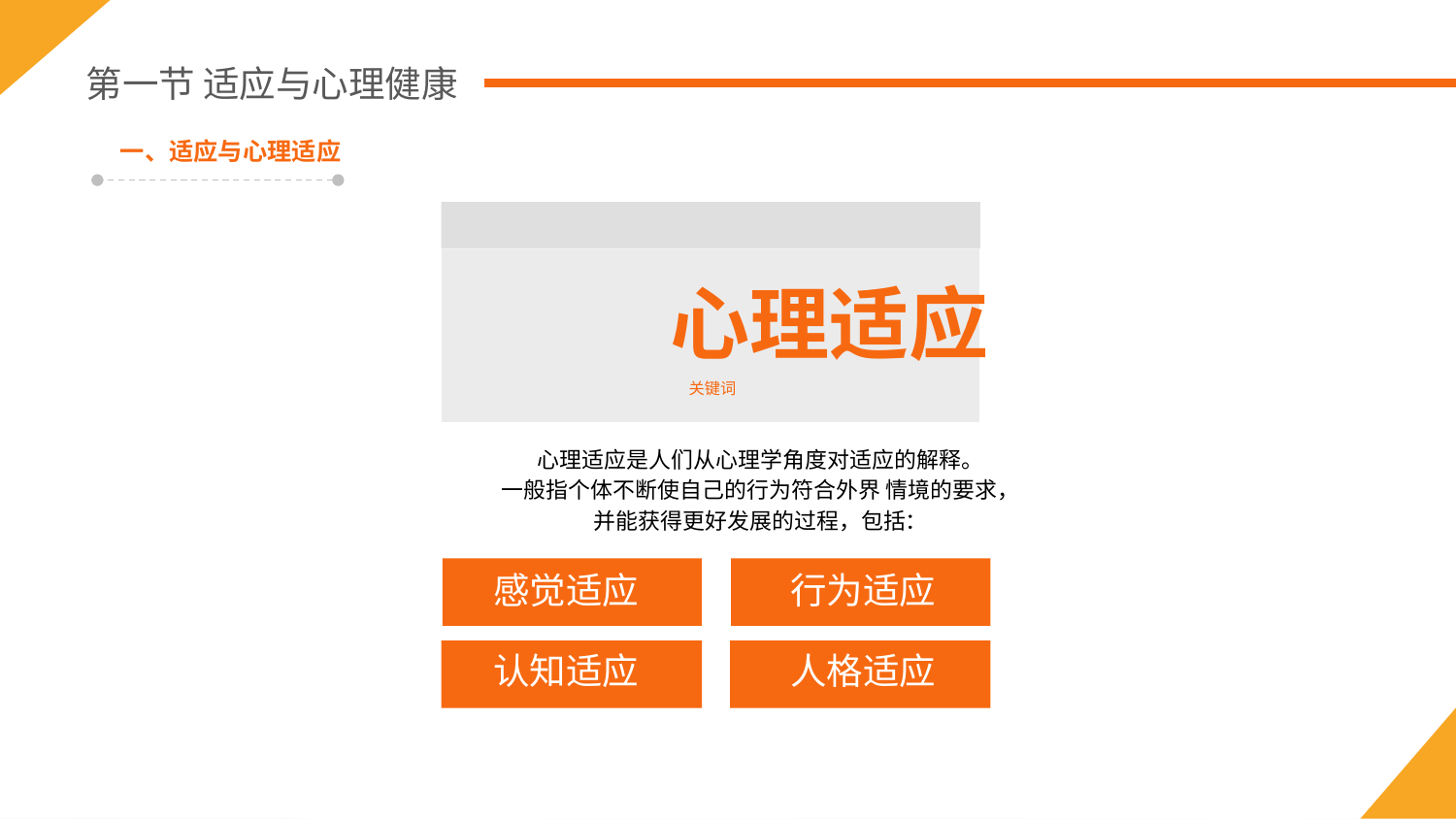

第一节 适应与心理健康
一、适应与心理适应

心理适应
关键词
心理适应是人们从心理学角度对适应的解释。
一般指个体不断使自己的行为符合外界 情境的要求，
并能获得更好发展的过程，包括：

感觉适应
行为适应

认知适应

人格适应